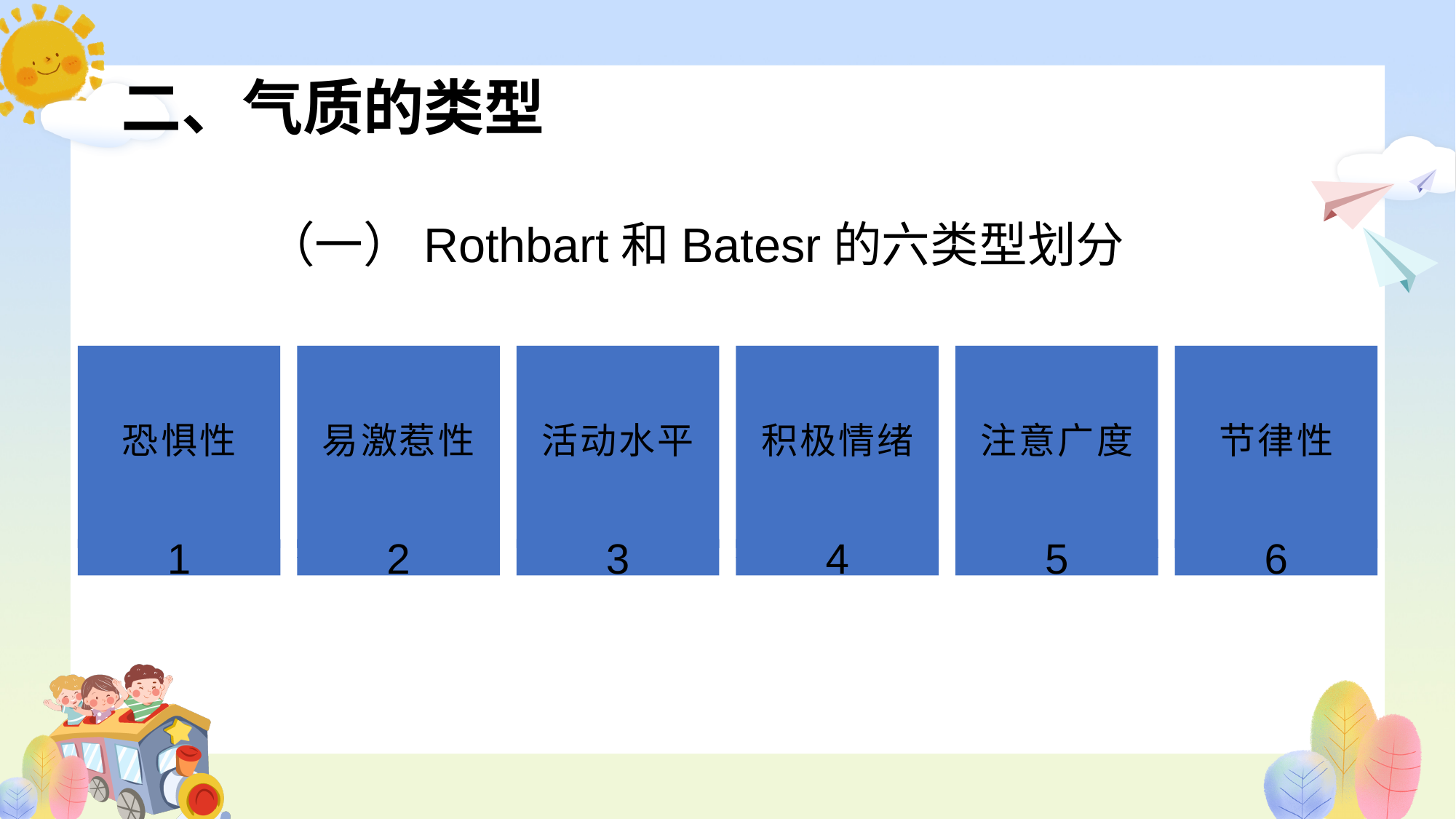

# 二、气质的类型
（一）Rothbart和Batesr的六类型划分

1

2

3

4

5

6
恐惧性
易激惹性
活动水平
积极情绪
注意广度
节律性